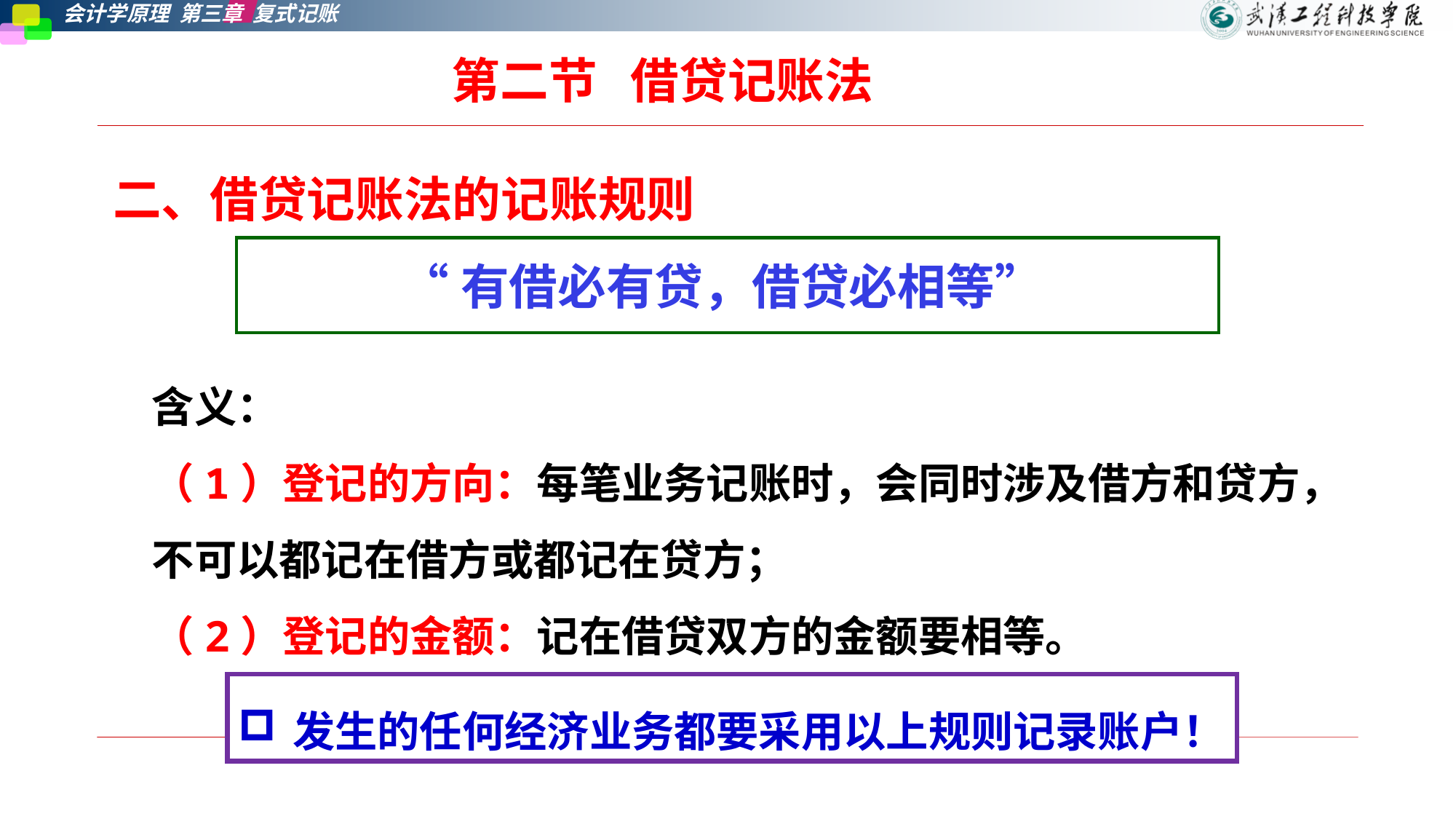

第二节   借贷记账法
二、借贷记账法的记账规则
“有借必有贷，借贷必相等”
含义：
（1）登记的方向：每笔业务记账时，会同时涉及借方和贷方，不可以都记在借方或都记在贷方；
（2）登记的金额：记在借贷双方的金额要相等。
发生的任何经济业务都要采用以上规则记录账户！